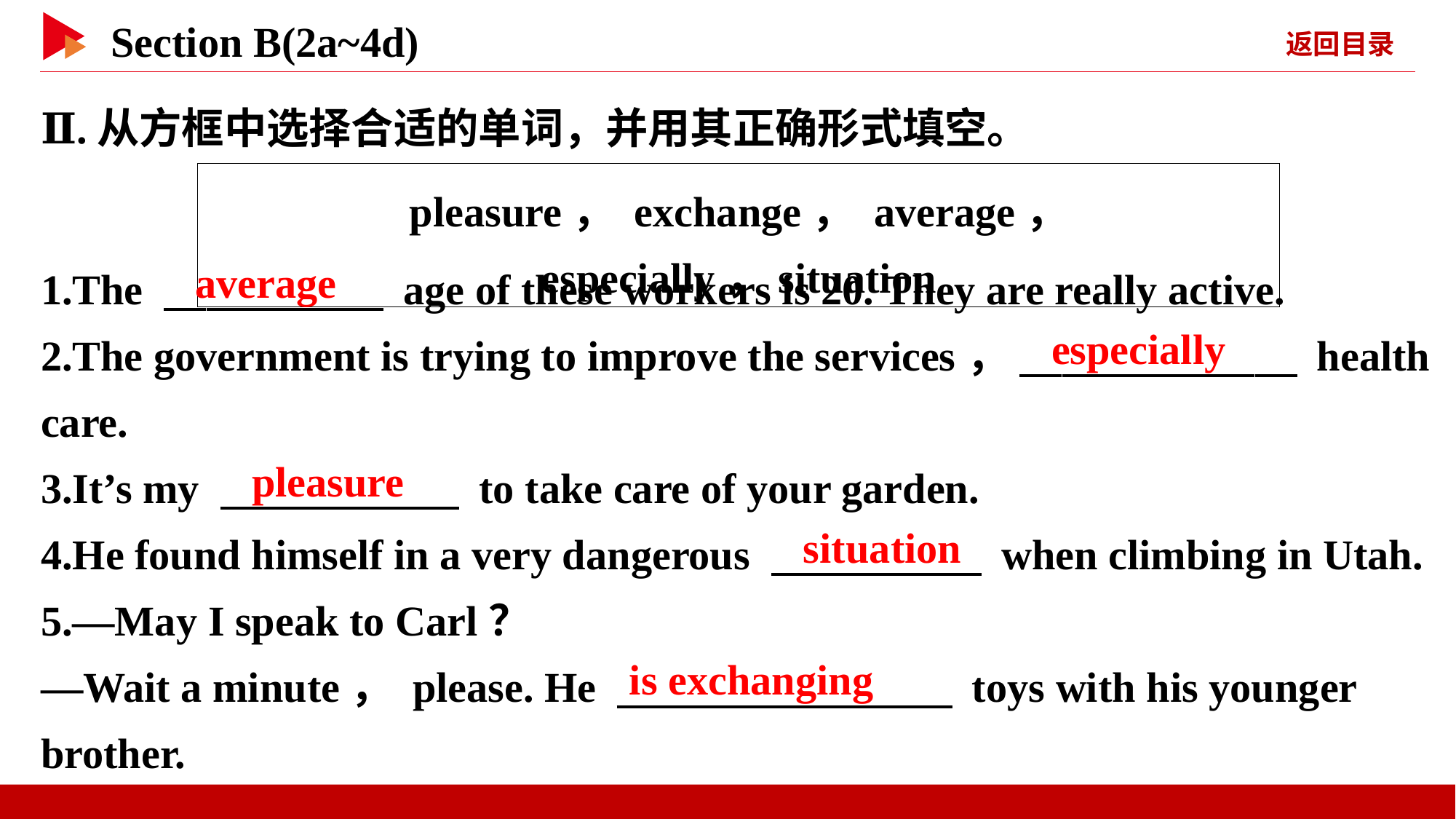

Ⅱ.从方框中选择合适的单词，并用其正确形式填空。
pleasure， exchange， average， especially，situation
1.The 　              　 age of these workers is 20. They are really active.
2.The government is trying to improve the services， 　                    　 health care.
3.It’s my 　                　 to take care of your garden.
4.He found himself in a very dangerous 　             　 when climbing in Utah.
5.—May I speak to Carl？
—Wait a minute， please. He 　                          　 toys with his younger brother.
average
especially
pleasure
situation
is exchanging